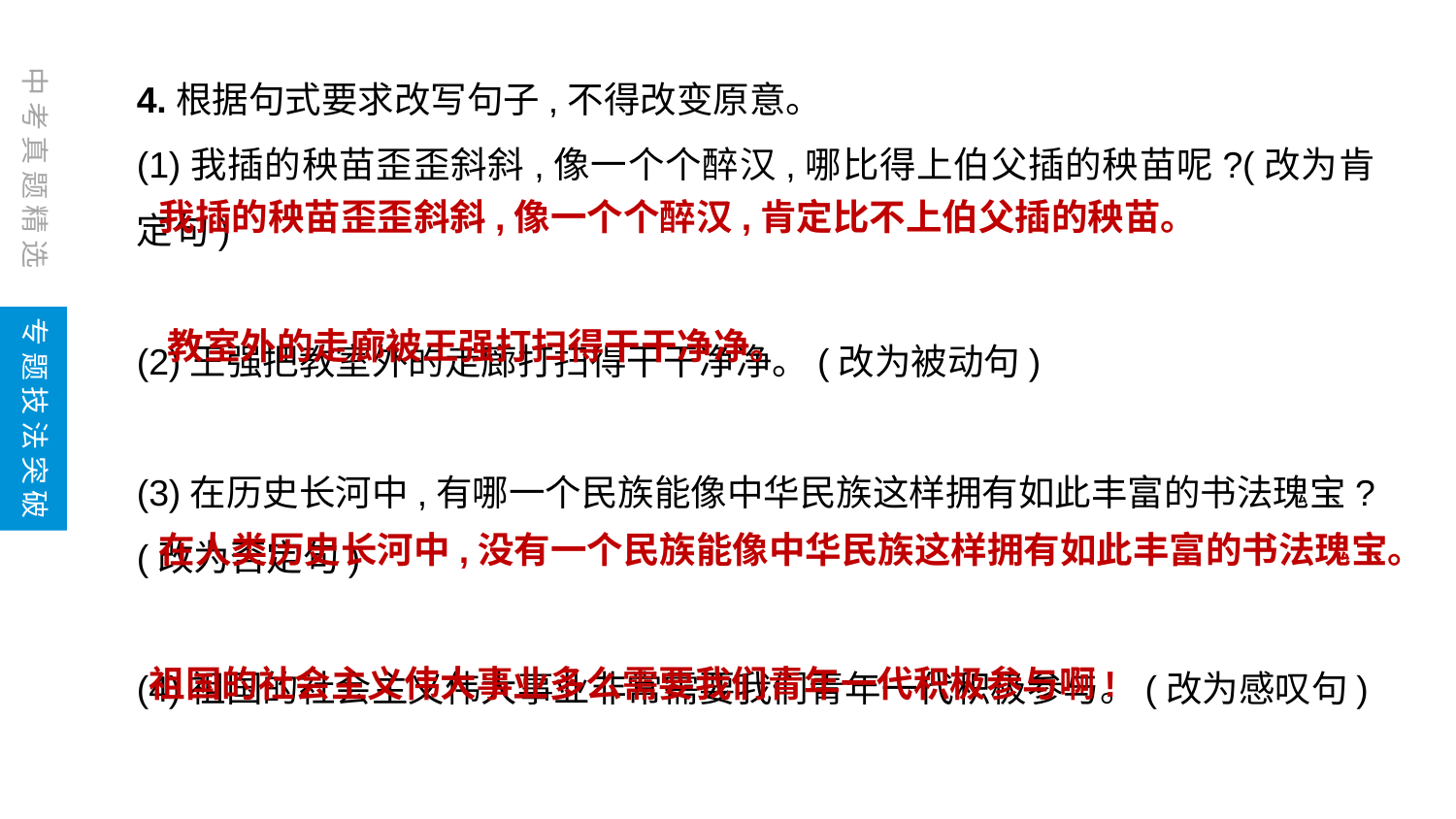

4.根据句式要求改写句子,不得改变原意。
(1)我插的秧苗歪歪斜斜,像一个个醉汉,哪比得上伯父插的秧苗呢?(改为肯定句)

(2)王强把教室外的走廊打扫得干干净净。(改为被动句)

(3)在历史长河中,有哪一个民族能像中华民族这样拥有如此丰富的书法瑰宝?(改为否定句)

(4)祖国的社会主义伟大事业非常需要我们青年一代积极参与。(改为感叹句)
中考真题精选
我插的秧苗歪歪斜斜,像一个个醉汉,肯定比不上伯父插的秧苗。

专题技法突破
教室外的走廊被王强打扫得干干净净。
在人类历史长河中,没有一个民族能像中华民族这样拥有如此丰富的书法瑰宝。
祖国的社会主义伟大事业多么需要我们青年一代积极参与啊!